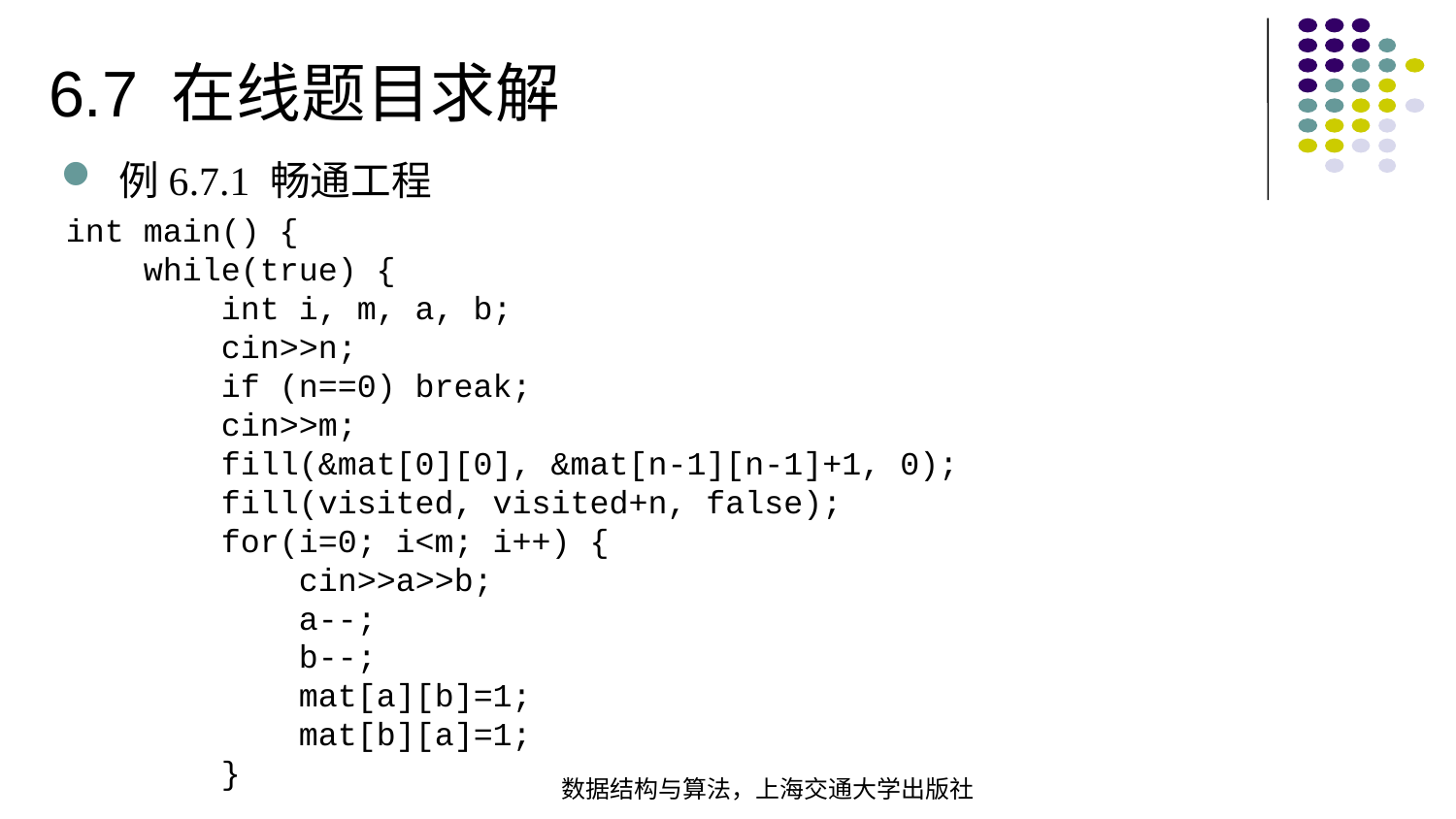

6.7 在线题目求解
例6.7.1 畅通工程
int main() {    while(true) {        int i, m, a, b;        cin>>n;        if (n==0) break;        cin>>m;        fill(&mat[0][0], &mat[n-1][n-1]+1, 0);        fill(visited, visited+n, false);         for(i=0; i<m; i++) {            cin>>a>>b;            a--;            b--;            mat[a][b]=1;            mat[b][a]=1;        }